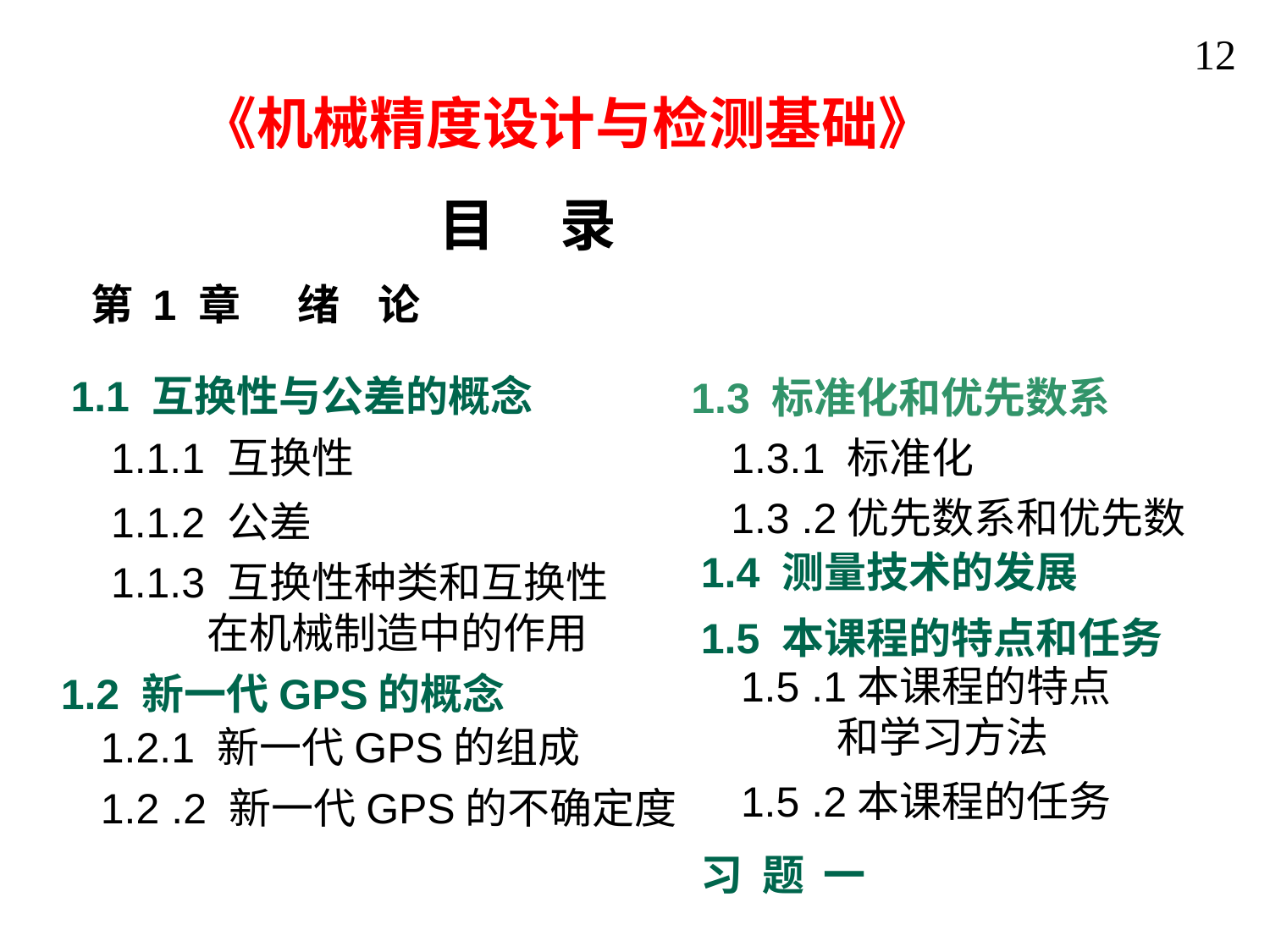

12
《机械精度设计与检测基础》
                        目     录
第 1 章      绪    论
1.1 互换性与公差的概念
1.3 标准化和优先数系
1.1.1 互换性
1.3.1 标准化
1.3 .2优先数系和优先数
1.1.2 公差
1.4 测量技术的发展
1.1.3 互换性种类和互换性
         在机械制造中的作用
1.5 本课程的特点和任务
1.5 .1本课程的特点
         和学习方法
1.2 新一代GPS的概念
1.2.1 新一代GPS的组成
1.5 .2本课程的任务
1.2 .2 新一代GPS的不确定度
习  题  一